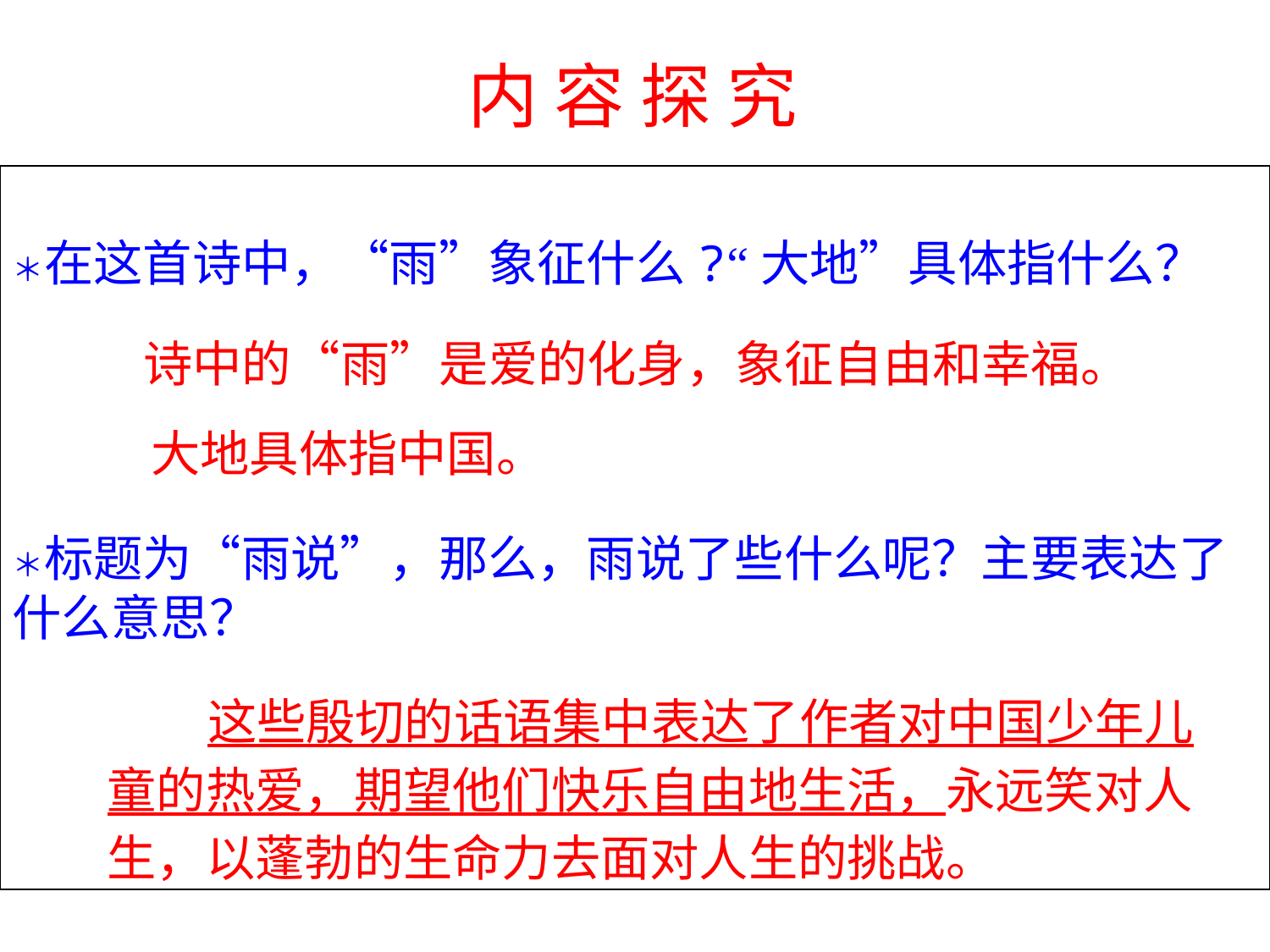

内 容 探 究

＊在这首诗中，“雨”象征什么?“大地”具体指什么？

＊标题为“雨说”，那么，雨说了些什么呢？主要表达了什么意思？

诗中的“雨”是爱的化身，象征自由和幸福。
大地具体指中国。
        这些殷切的话语集中表达了作者对中国少年儿童的热爱，期望他们快乐自由地生活，永远笑对人生，以蓬勃的生命力去面对人生的挑战。